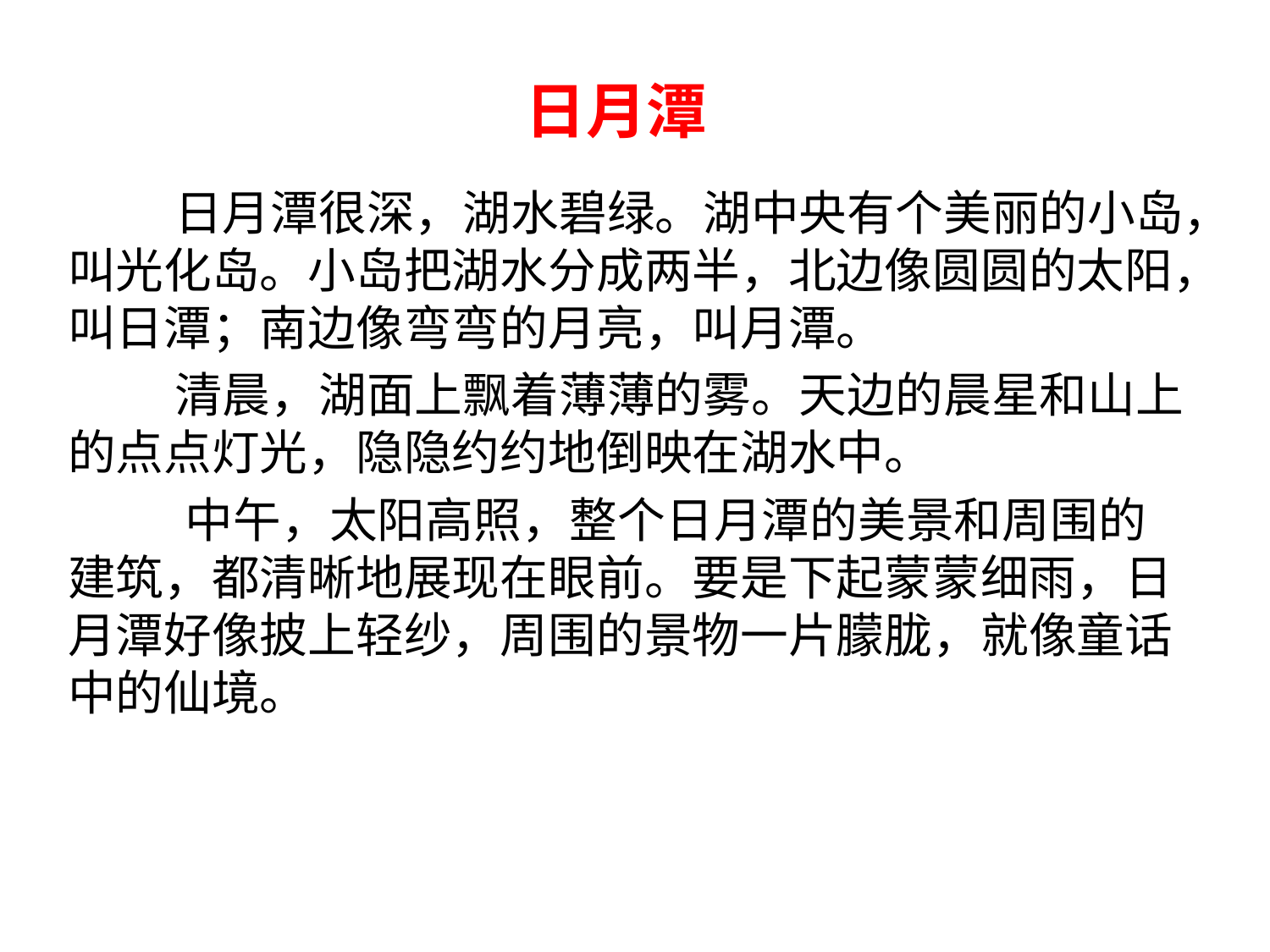

# 日月潭
         日月潭很深，湖水碧绿。湖中央有个美丽的小岛，叫光化岛。小岛把湖水分成两半，北边像圆圆的太阳，叫日潭；南边像弯弯的月亮，叫月潭。
         清晨，湖面上飘着薄薄的雾。天边的晨星和山上的点点灯光，隐隐约约地倒映在湖水中。
          中午，太阳高照，整个日月潭的美景和周围的建筑，都清晰地展现在眼前。要是下起蒙蒙细雨，日月潭好像披上轻纱，周围的景物一片朦胧，就像童话中的仙境。